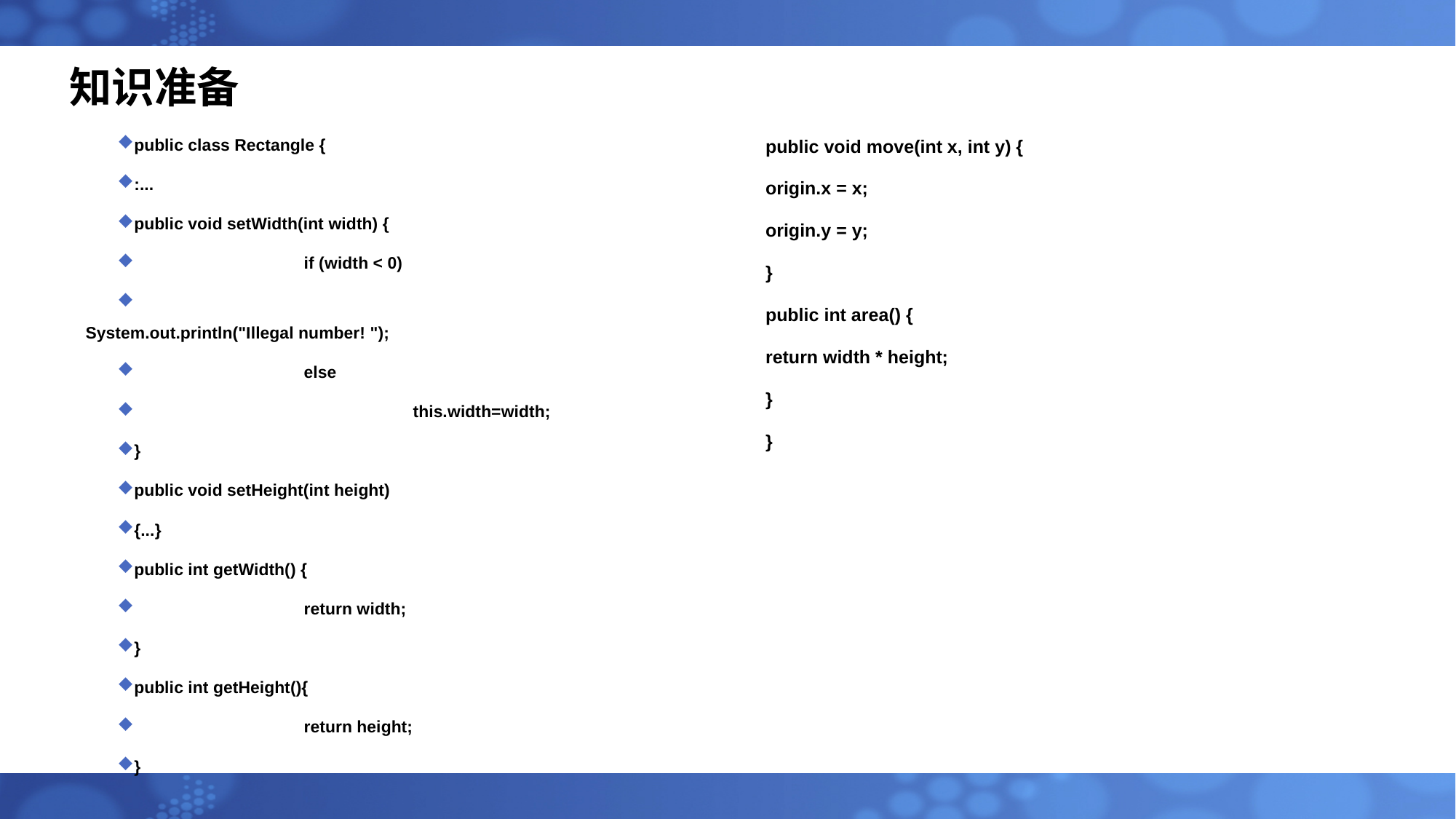

# 知识准备
public void move(int x, int y) {
origin.x = x;
origin.y = y;
}
public int area() {
return width * height;
}
}
public class Rectangle {
:...
public void setWidth(int width) {
		if (width < 0)
	 		System.out.println("Illegal number! ");
		else
	 		this.width=width;
}
public void setHeight(int height)
{...}
public int getWidth() {
		return width;
}
public int getHeight(){
		return height;
}